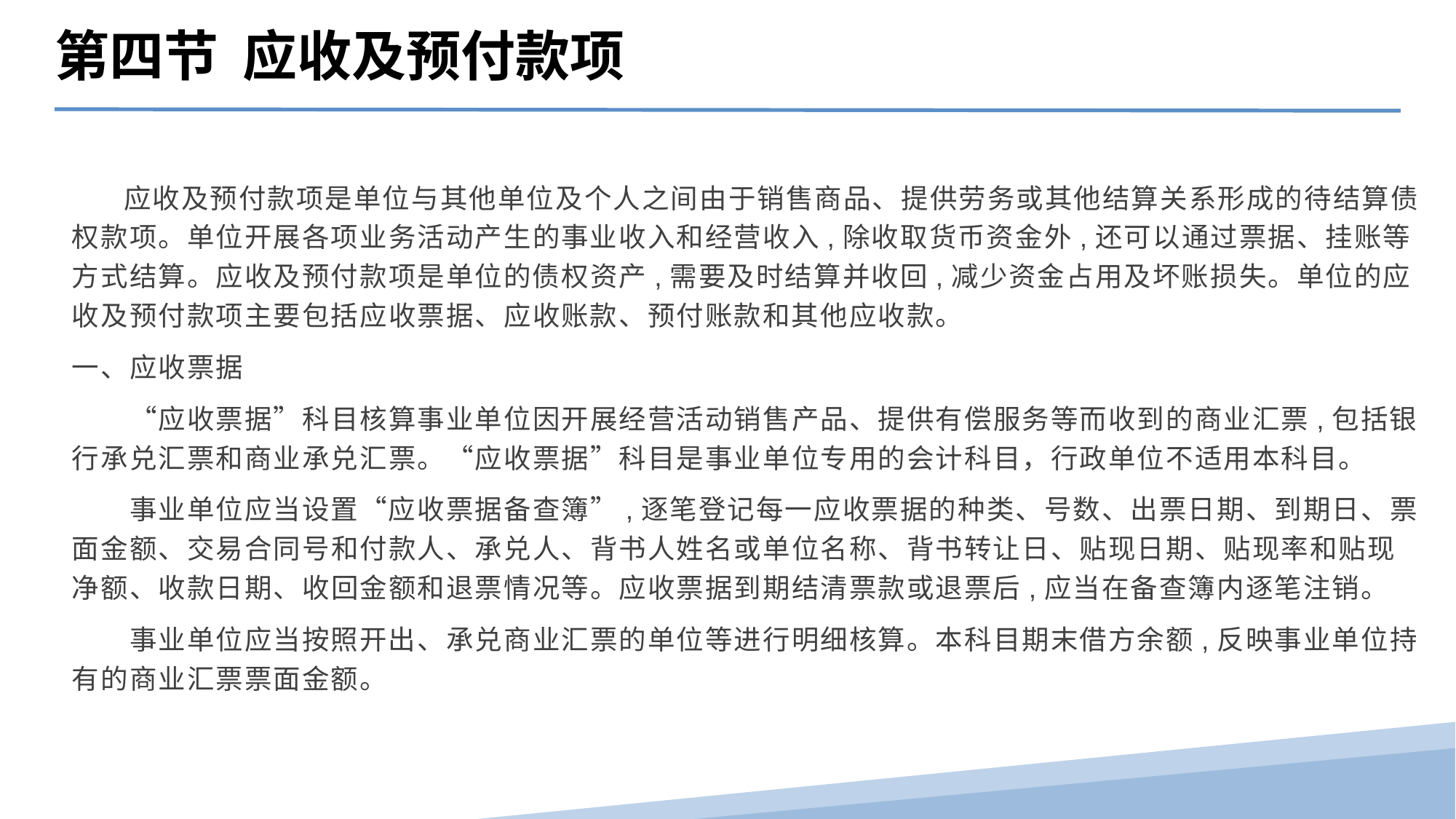

第四节  应收及预付款项
　   应收及预付款项是单位与其他单位及个人之间由于销售商品、提供劳务或其他结算关系形成的待结算债权款项。单位开展各项业务活动产生的事业收入和经营收入,除收取货币资金外,还可以通过票据、挂账等方式结算。应收及预付款项是单位的债权资产,需要及时结算并收回,减少资金占用及坏账损失。单位的应收及预付款项主要包括应收票据、应收账款、预付账款和其他应收款。
一、应收票据
　　“应收票据”科目核算事业单位因开展经营活动销售产品、提供有偿服务等而收到的商业汇票,包括银行承兑汇票和商业承兑汇票。“应收票据”科目是事业单位专用的会计科目，行政单位不适用本科目。
　　事业单位应当设置“应收票据备查簿”,逐笔登记每一应收票据的种类、号数、出票日期、到期日、票面金额、交易合同号和付款人、承兑人、背书人姓名或单位名称、背书转让日、贴现日期、贴现率和贴现净额、收款日期、收回金额和退票情况等。应收票据到期结清票款或退票后,应当在备查簿内逐笔注销。
　　事业单位应当按照开出、承兑商业汇票的单位等进行明细核算。本科目期末借方余额,反映事业单位持有的商业汇票票面金额。